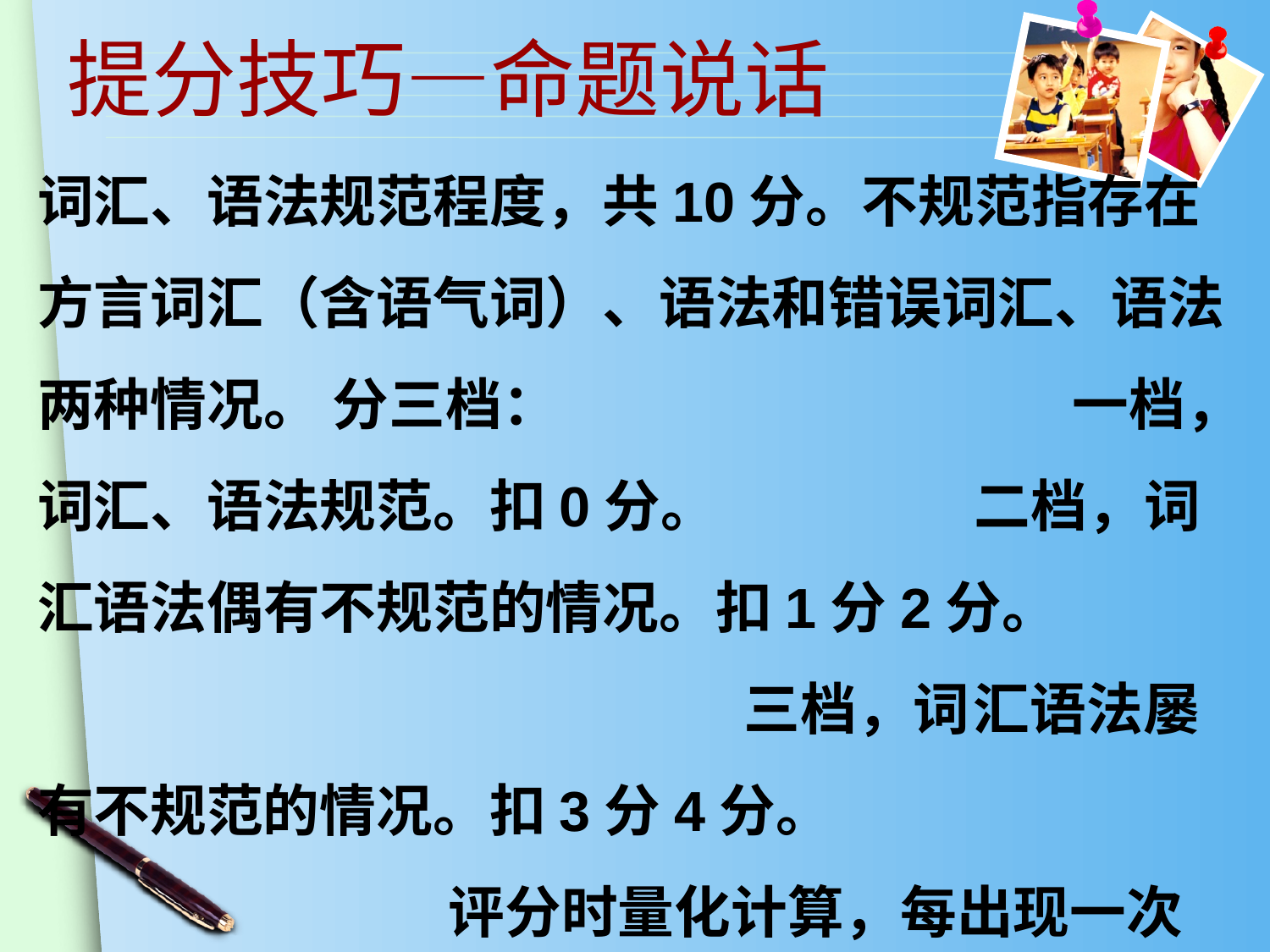

提分技巧—命题说话
词汇、语法规范程度，共10分。不规范指存在方言词汇（含语气词）、语法和错误词汇、语法两种情况。 分三档：                                        一档，词汇、语法规范。扣0分。                    二档，词汇语法偶有不规范的情况。扣1分2分。                                                                     三档，词汇语法屡有不规范的情况。扣3分4分。                                                                评分时量化计算，每出现一次扣0.5分。